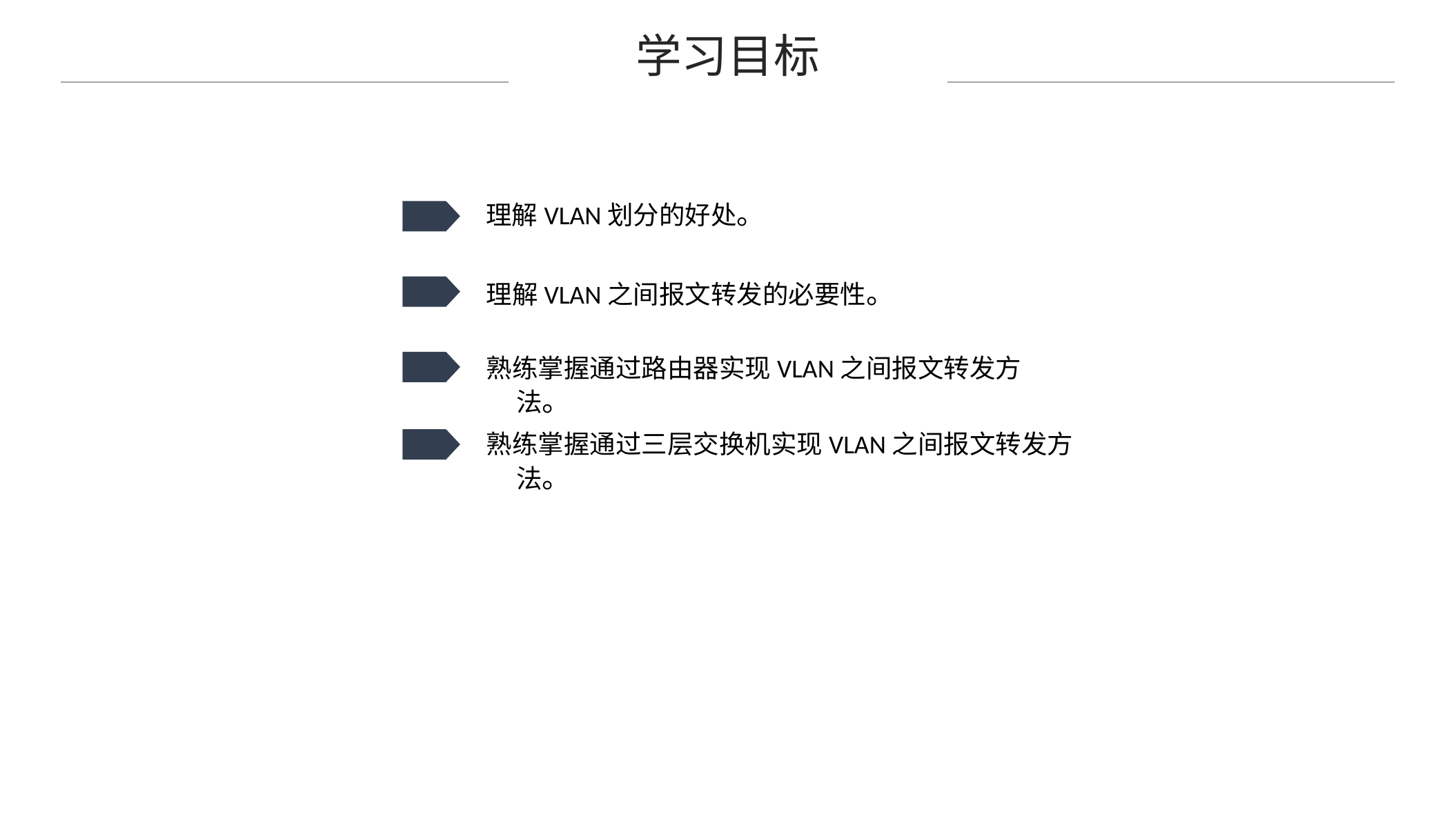

学习目标
理解VLAN划分的好处。

理解VLAN之间报文转发的必要性。

熟练掌握通过路由器实现VLAN之间报文转发方法。

熟练掌握通过三层交换机实现VLAN之间报文转发方法。